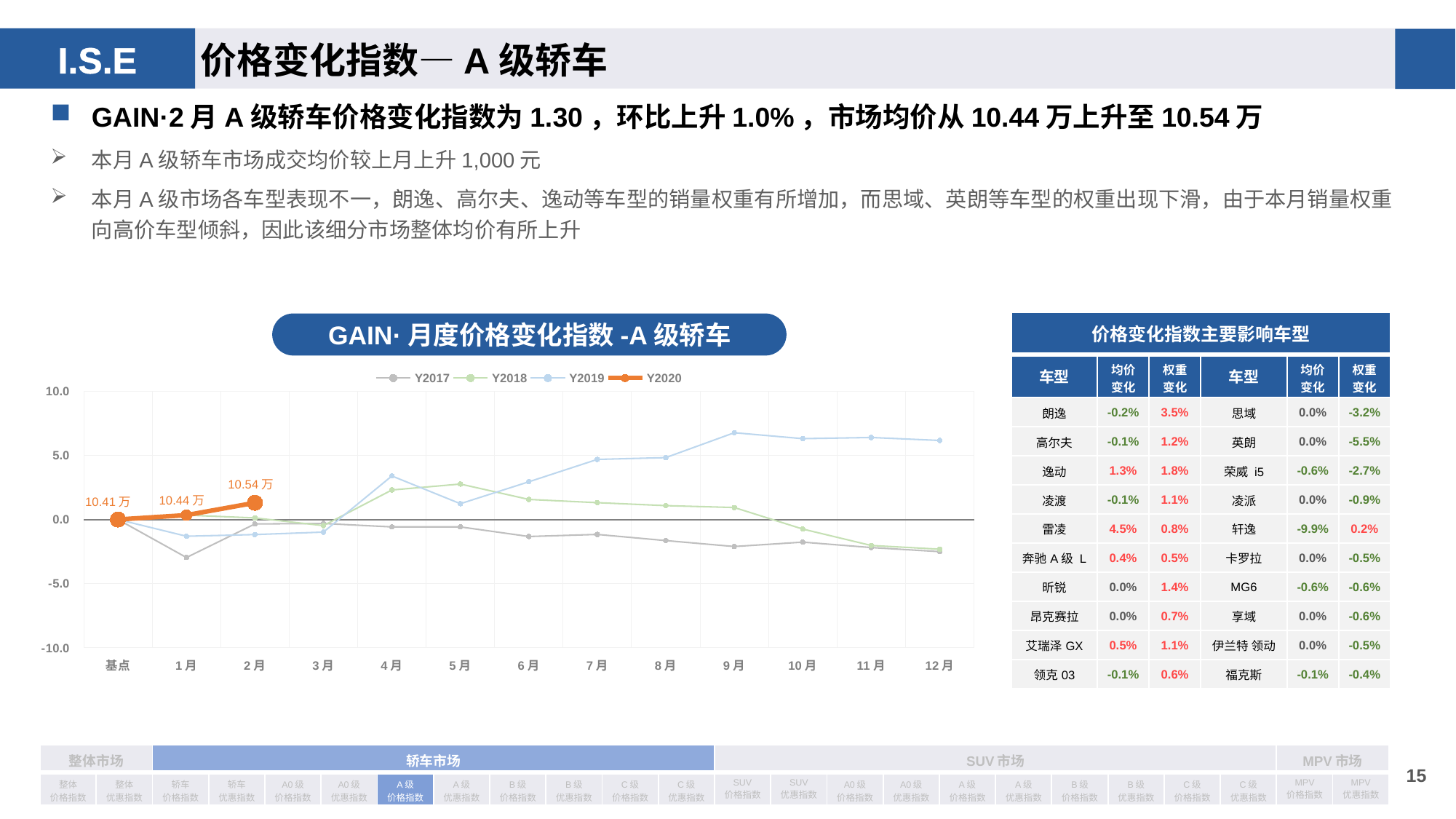

价格变化指数—A级轿车
GAIN·2月A级轿车价格变化指数为1.30，环比上升1.0%，市场均价从10.44万上升至10.54万
本月A级轿车市场成交均价较上月上升1,000元
本月A级市场各车型表现不一，朗逸、高尔夫、逸动等车型的销量权重有所增加，而思域、英朗等车型的权重出现下滑，由于本月销量权重向高价车型倾斜，因此该细分市场整体均价有所上升
| 价格变化指数主要影响车型 |  |  |  |  |  |
| --- | --- | --- | --- | --- | --- |
| 车型 | 均价 变化 | 权重 变化 | 车型 | 均价 变化 | 权重变化 |
| 朗逸 | -0.2% | 3.5% | 思域 | 0.0% | -3.2% |
| 高尔夫 | -0.1% | 1.2% | 英朗 | 0.0% | -5.5% |
| 逸动 | 1.3% | 1.8% | 荣威 i5 | -0.6% | -2.7% |
| 凌渡 | -0.1% | 1.1% | 凌派 | 0.0% | -0.9% |
| 雷凌 | 4.5% | 0.8% | 轩逸 | -9.9% | 0.2% |
| 奔驰A级 L | 0.4% | 0.5% | 卡罗拉 | 0.0% | -0.5% |
| 昕锐 | 0.0% | 1.4% | MG6 | -0.6% | -0.6% |
| 昂克赛拉 | 0.0% | 0.7% | 享域 | 0.0% | -0.6% |
| 艾瑞泽GX | 0.5% | 1.1% | 伊兰特 领动 | 0.0% | -0.5% |
| 领克03 | -0.1% | 0.6% | 福克斯 | -0.1% | -0.4% |
GAIN·月度价格变化指数-A级轿车

### Chart

| Category | Y2017 | Y2018 | Y2019 | Y2020 |
|---|---|---|---|---|
| 基点 | 0.0 | 0.0 | 0.0 | 0.0 |
| 1月 | -2.97 | 0.34 | -1.31 | 0.34 |
| 2月 | -0.35 | 0.12 | -1.18 | 1.3 |
| 3月 | -0.31 | -0.48 | -0.99 | None |
| 4月 | -0.58 | 2.3 | 3.39 | None |
| 5月 | -0.58 | 2.76 | 1.23 | None |
| 6月 | -1.33 | 1.56 | 2.94 | None |
| 7月 | -1.17 | 1.31 | 4.68 | None |
| 8月 | -1.65 | 1.08 | 4.82 | None |
| 9月 | -2.11 | 0.93 | 6.76 | None |
| 10月 | -1.77 | -0.75 | 6.3 | None |
| 11月 | -2.19 | -2.03 | 6.39 | None |
| 12月 | -2.51 | -2.32 | 6.16 | None |
| 整体市场 |  | 轿车市场 |  |  |  |  |  |  |  |  |  | SUV市场 |  |  |  |  |  |  |  |  |  | MPV市场 |  |
| --- | --- | --- | --- | --- | --- | --- | --- | --- | --- | --- | --- | --- | --- | --- | --- | --- | --- | --- | --- | --- | --- | --- | --- |
| 整体 价格指数 | 整体 优惠指数 | 轿车 价格指数 | 轿车 优惠指数 | A0级 价格指数 | A0级 优惠指数 | A级 价格指数 | A级 优惠指数 | B级 价格指数 | B级 优惠指数 | C级 价格指数 | C级 优惠指数 | SUV 价格指数 | SUV 优惠指数 | A0级 价格指数 | A0级 优惠指数 | A级 价格指数 | A级 优惠指数 | B级 价格指数 | B级 优惠指数 | C级 价格指数 | C级 优惠指数 | MPV 价格指数 | MPV 优惠指数 |
15